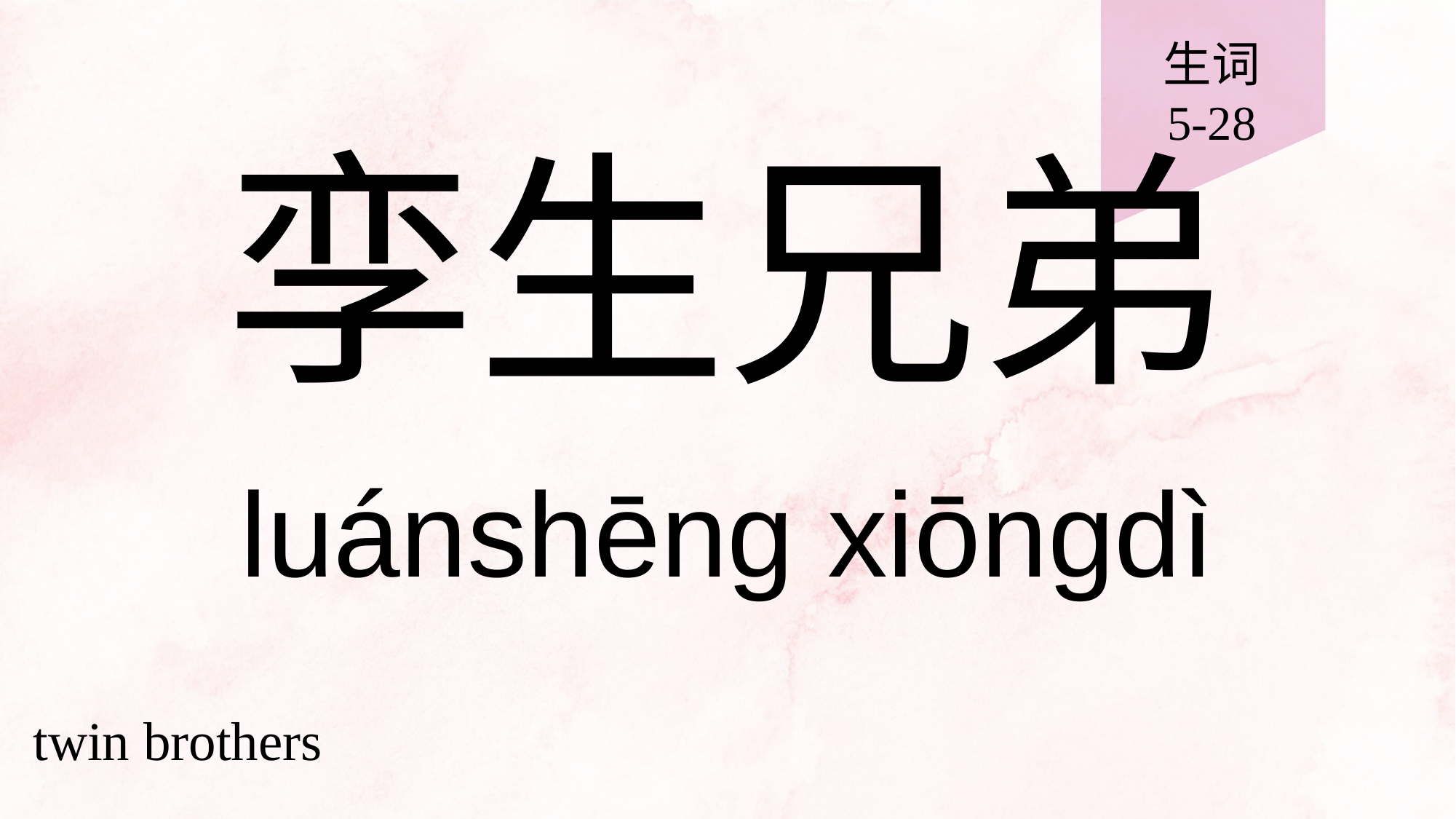

生词
5-28
# 孪生兄弟
luánshēng xiōngdì
twin brothers